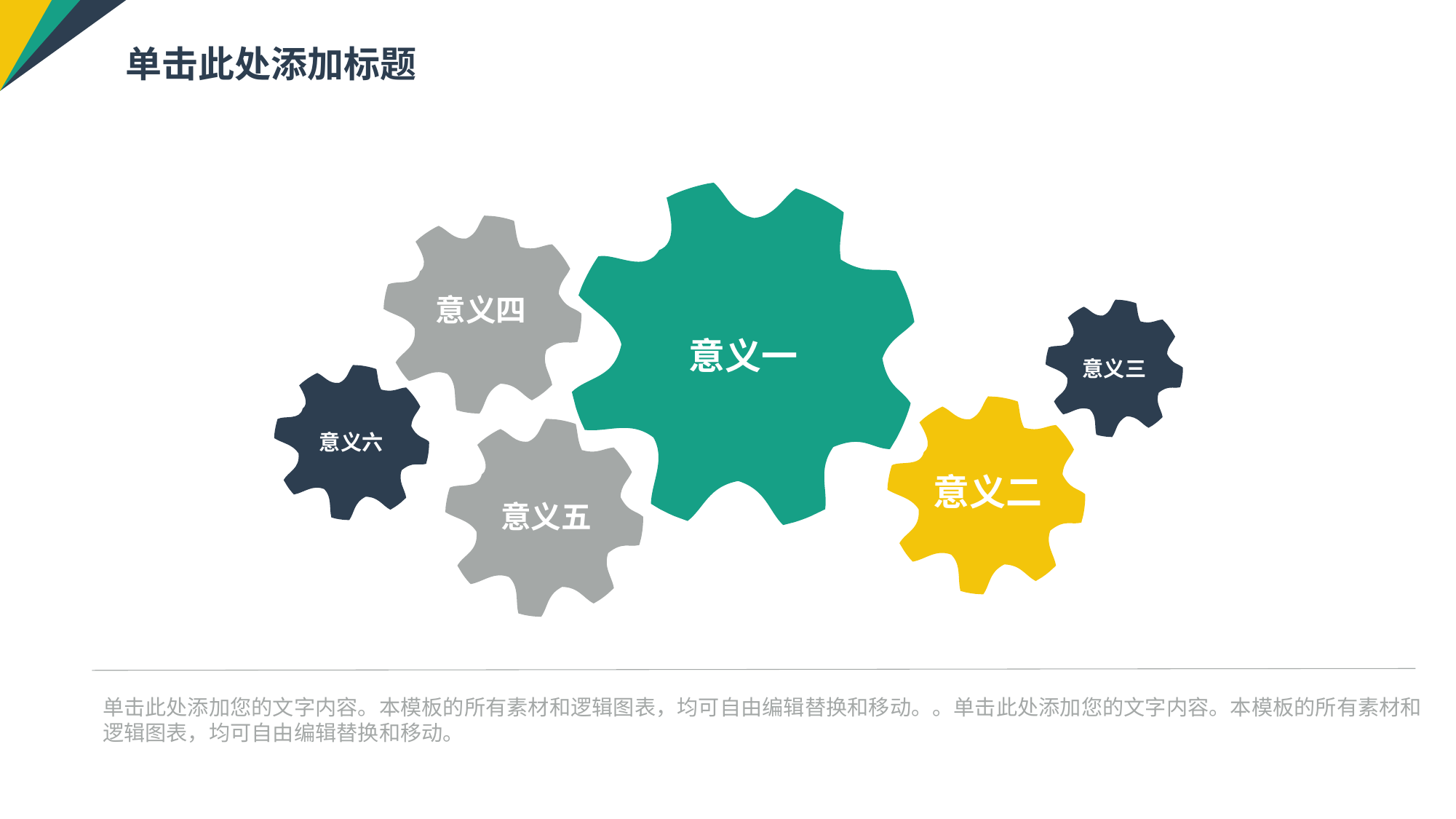

单击此处添加标题

意义四

意义一
意义三

意义六
意义二
意义五
单击此处添加您的文字内容。本模板的所有素材和逻辑图表，均可自由编辑替换和移动。。单击此处添加您的文字内容。本模板的所有素材和逻辑图表，均可自由编辑替换和移动。